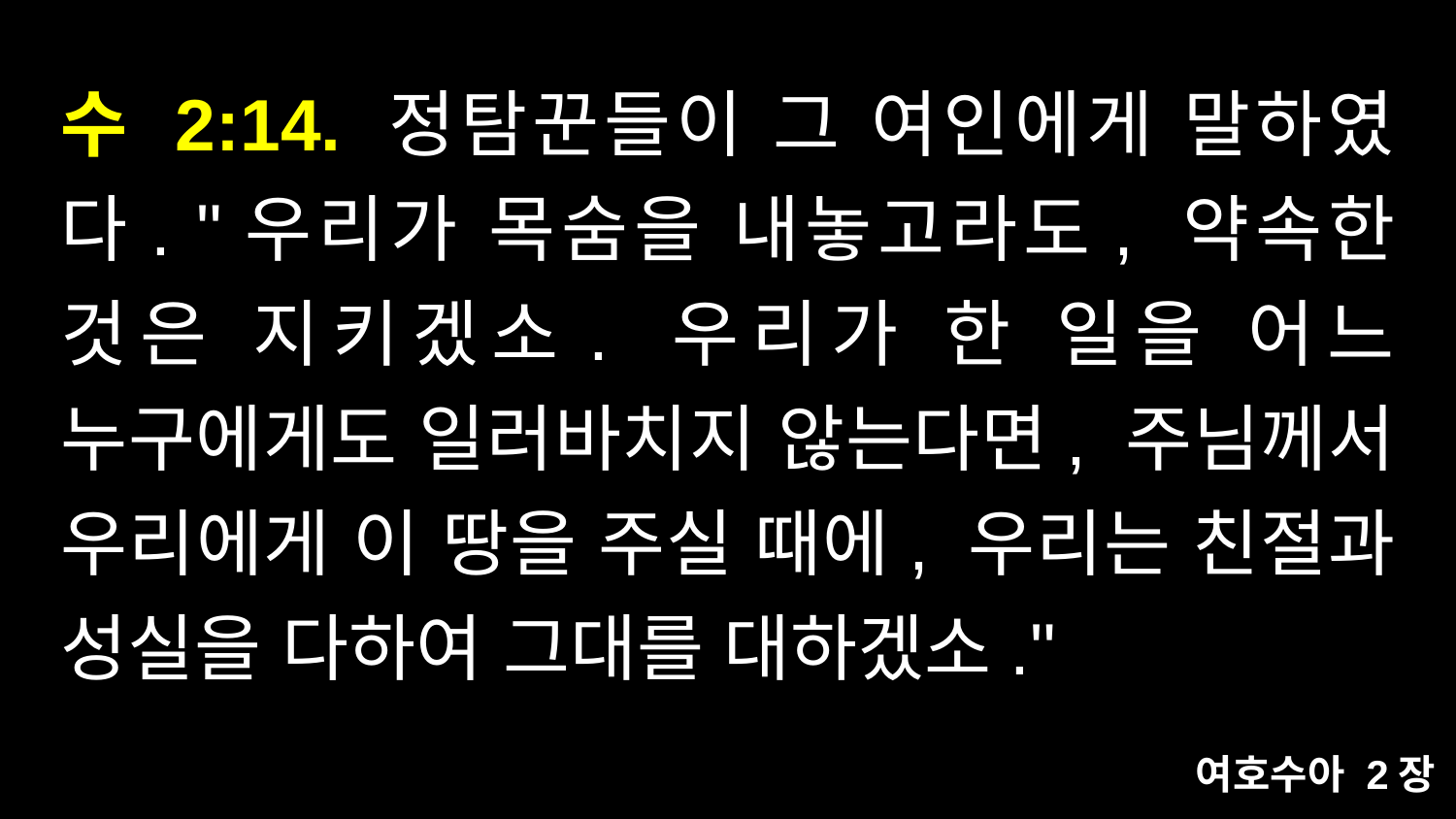

# 수 2:14. 정탐꾼들이 그 여인에게 말하였다. "우리가 목숨을 내놓고라도, 약속한 것은 지키겠소. 우리가 한 일을 어느 누구에게도 일러바치지 않는다면, 주님께서 우리에게 이 땅을 주실 때에, 우리는 친절과 성실을 다하여 그대를 대하겠소."
여호수아 2장